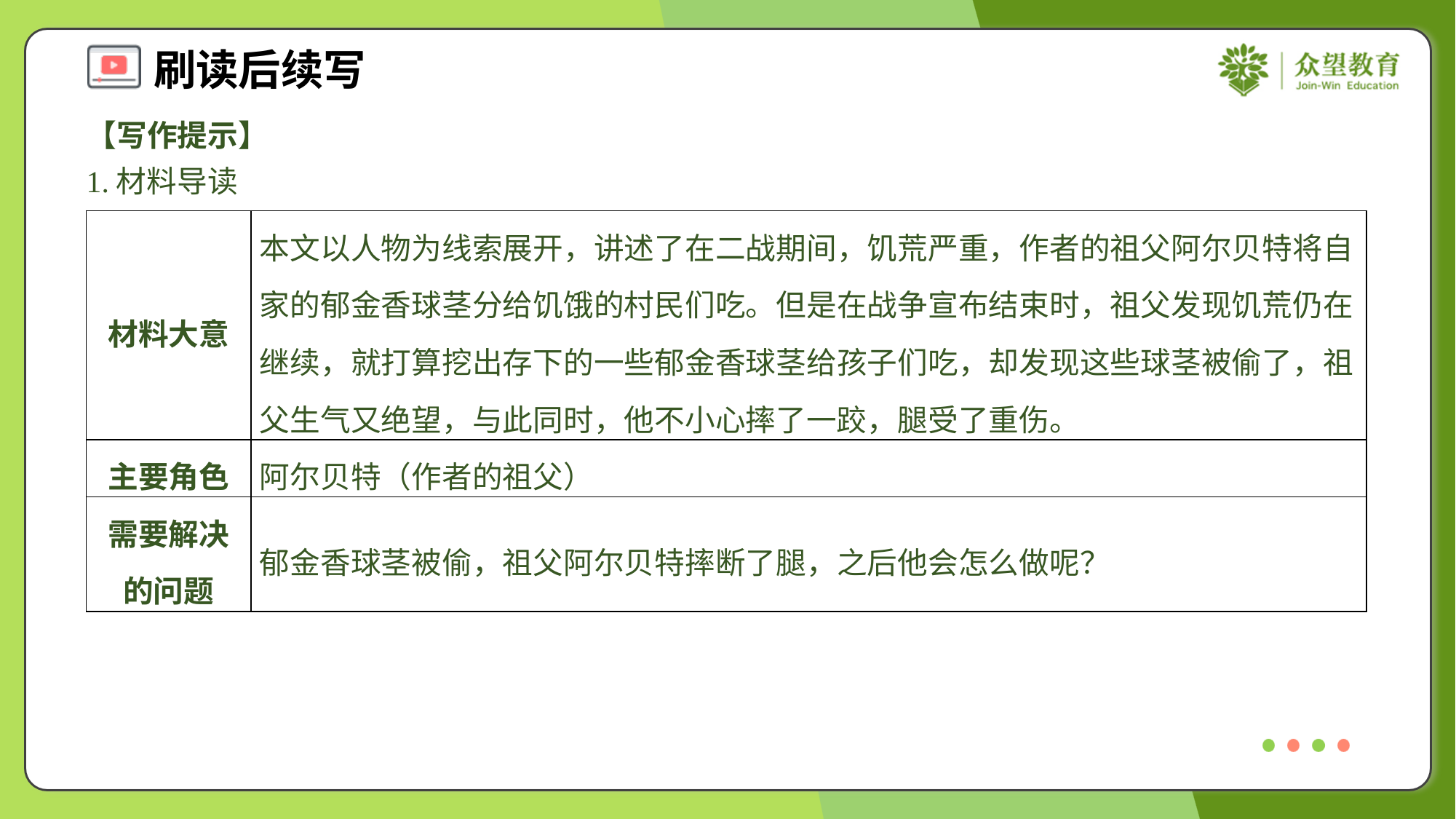

【写作提示】
1.材料导读
| 材料大意 | 本文以人物为线索展开，讲述了在二战期间，饥荒严重，作者的祖父阿尔贝特将自家的郁金香球茎分给饥饿的村民们吃。但是在战争宣布结束时，祖父发现饥荒仍在继续，就打算挖出存下的一些郁金香球茎给孩子们吃，却发现这些球茎被偷了，祖父生气又绝望，与此同时，他不小心摔了一跤，腿受了重伤。 |
| --- | --- |
| 主要角色 | 阿尔贝特（作者的祖父） |
| 需要解决的问题 | 郁金香球茎被偷，祖父阿尔贝特摔断了腿，之后他会怎么做呢？ |